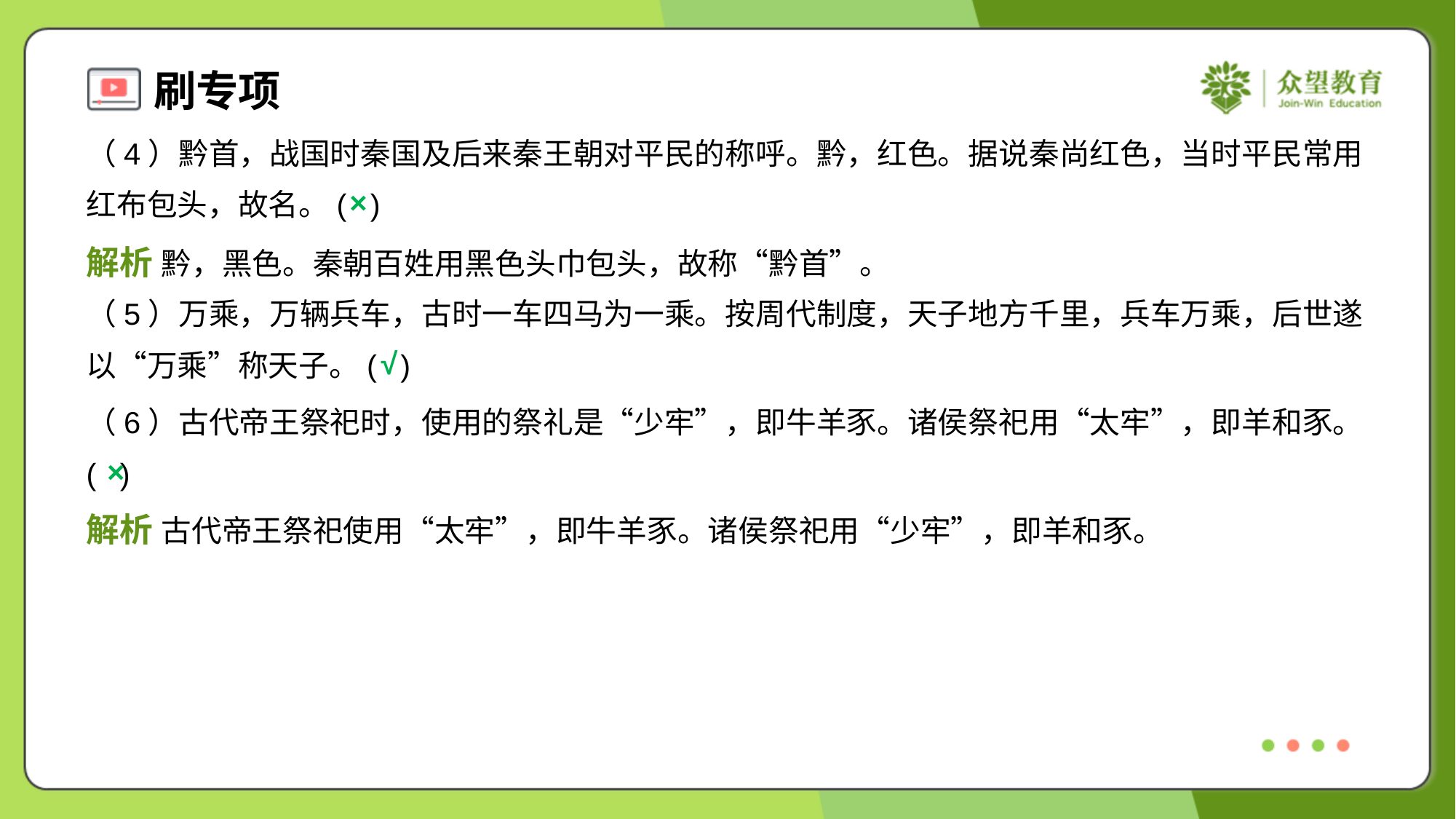

（4）黔首，战国时秦国及后来秦王朝对平民的称呼。黔，红色。据说秦尚红色，当时平民常用
红布包头，故名。(   )
×
解析 黔，黑色。秦朝百姓用黑色头巾包头，故称“黔首”。
（5）万乘，万辆兵车，古时一车四马为一乘。按周代制度，天子地方千里，兵车万乘，后世遂
以“万乘”称天子。(   )
√
（6）古代帝王祭祀时，使用的祭礼是“少牢”，即牛羊豕。诸侯祭祀用“太牢”，即羊和豕。
(   )
×
解析 古代帝王祭祀使用“太牢”，即牛羊豕。诸侯祭祀用“少牢”，即羊和豕。